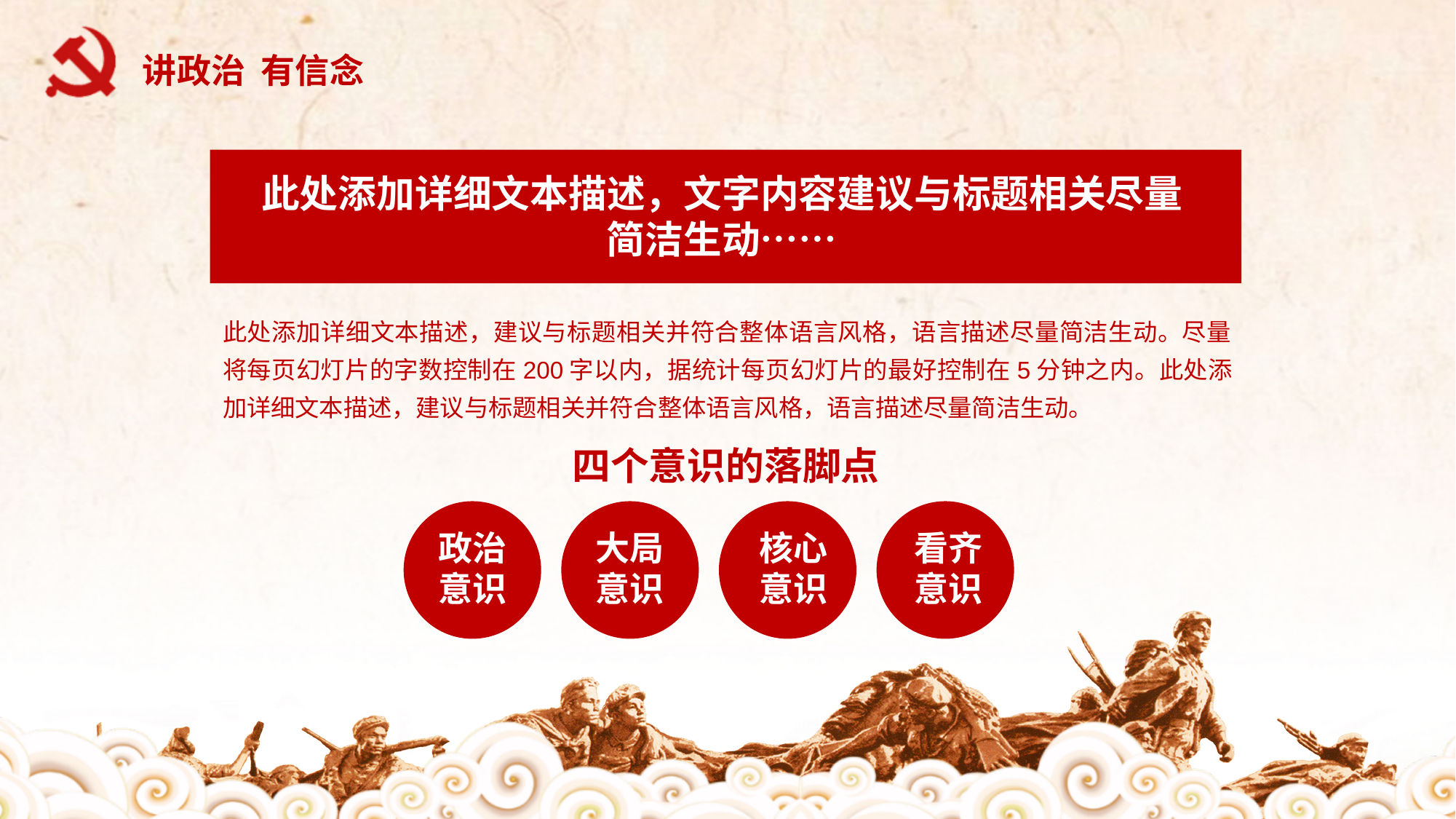

讲政治  有信念

此处添加详细文本描述，文字内容建议与标题相关尽量简洁生动……
此处添加详细文本描述，建议与标题相关并符合整体语言风格，语言描述尽量简洁生动。尽量将每页幻灯片的字数控制在200字以内，据统计每页幻灯片的最好控制在5分钟之内。此处添加详细文本描述，建议与标题相关并符合整体语言风格，语言描述尽量简洁生动。
四个意识的落脚点

政治
意识
大局意识
核心意识
看齐意识